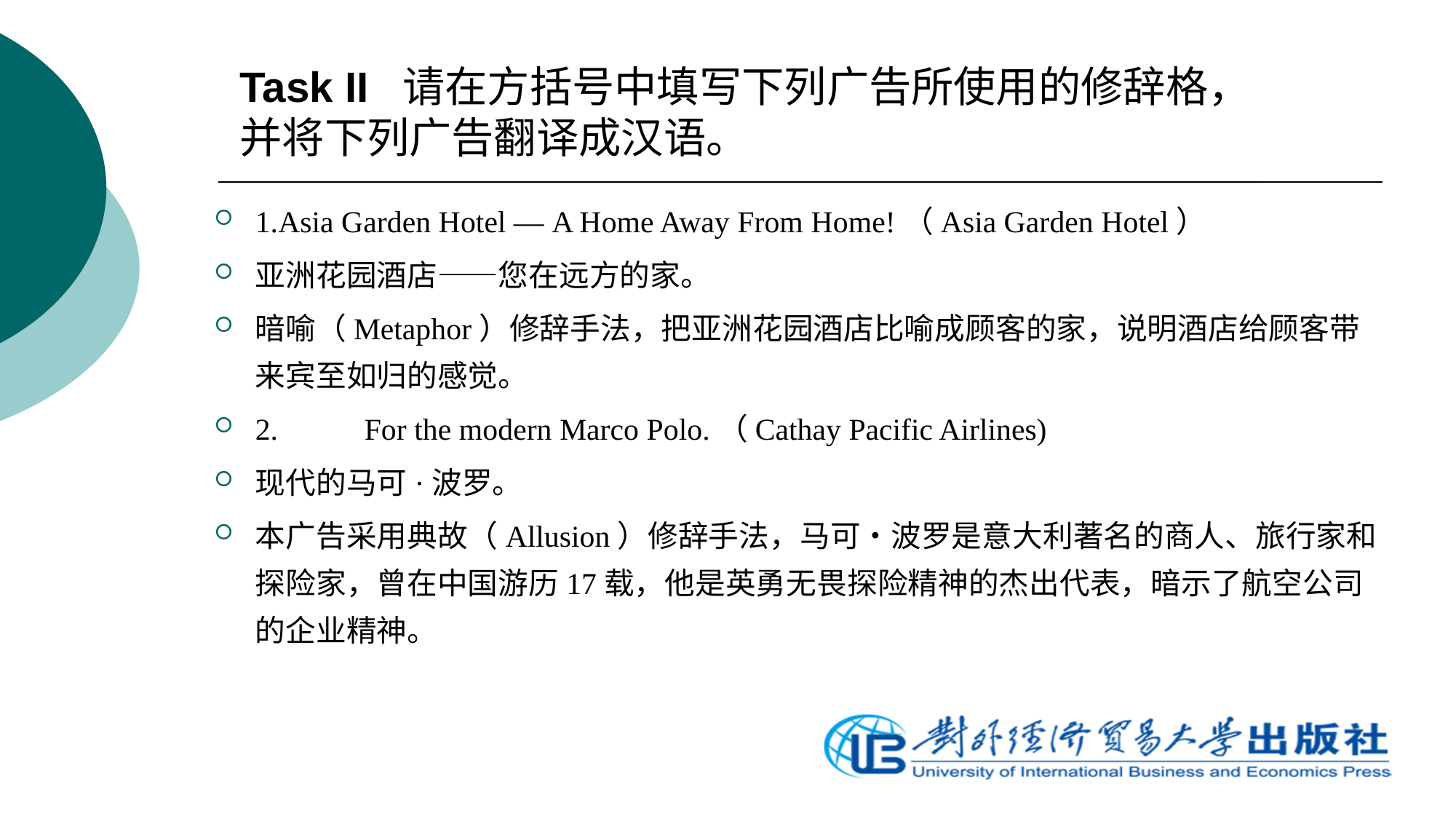

Task II  请在方括号中填写下列广告所使用的修辞格，并将下列广告翻译成汉语。
1.Asia Garden Hotel — A Home Away From Home!（Asia Garden Hotel）
亚洲花园酒店——您在远方的家。
暗喻（Metaphor）修辞手法，把亚洲花园酒店比喻成顾客的家，说明酒店给顾客带来宾至如归的感觉。
2.	For the modern Marco Polo.（Cathay Pacific Airlines)
现代的马可·波罗。
本广告采用典故（Allusion）修辞手法，马可•波罗是意大利著名的商人、旅行家和探险家，曾在中国游历17载，他是英勇无畏探险精神的杰出代表，暗示了航空公司的企业精神。